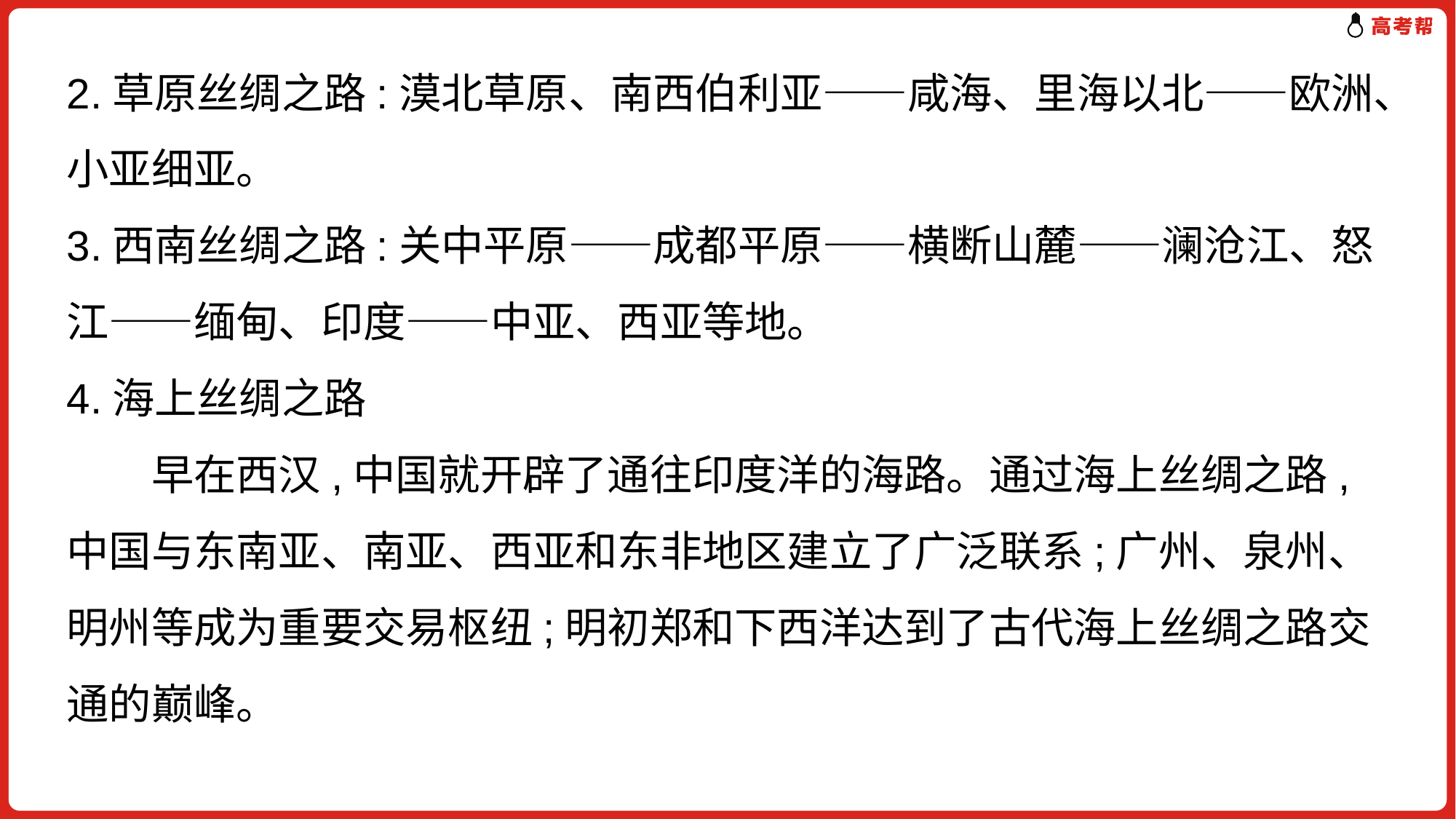

2.草原丝绸之路:漠北草原、南西伯利亚——咸海、里海以北——欧洲、小亚细亚。
3.西南丝绸之路:关中平原——成都平原——横断山麓——澜沧江、怒江——缅甸、印度——中亚、西亚等地。
4.海上丝绸之路
　　早在西汉,中国就开辟了通往印度洋的海路。通过海上丝绸之路,中国与东南亚、南亚、西亚和东非地区建立了广泛联系;广州、泉州、明州等成为重要交易枢纽;明初郑和下西洋达到了古代海上丝绸之路交通的巅峰。